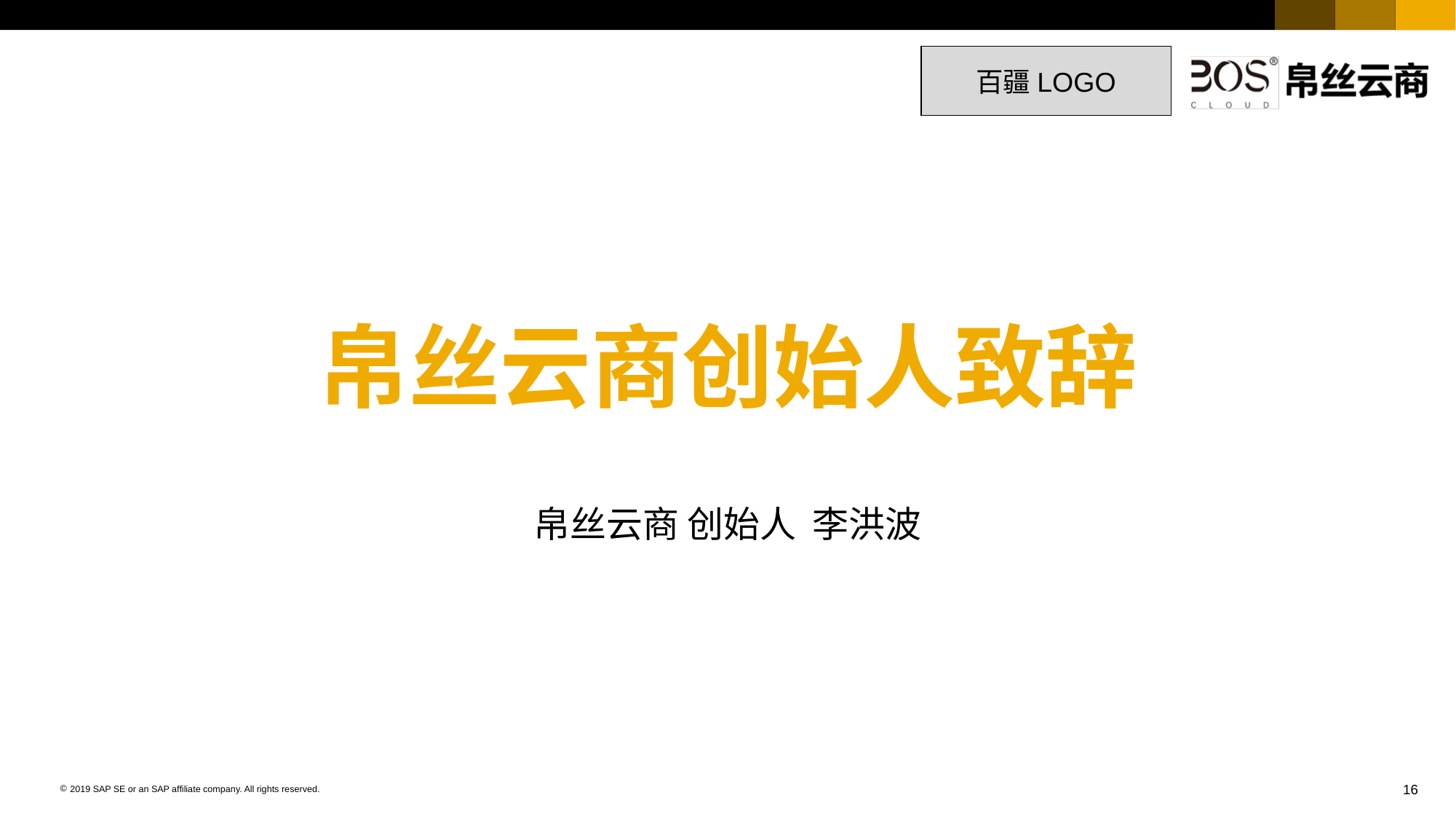

16
百疆LOGO
# 帛丝云商创始人致辞

帛丝云商 创始人  李洪波